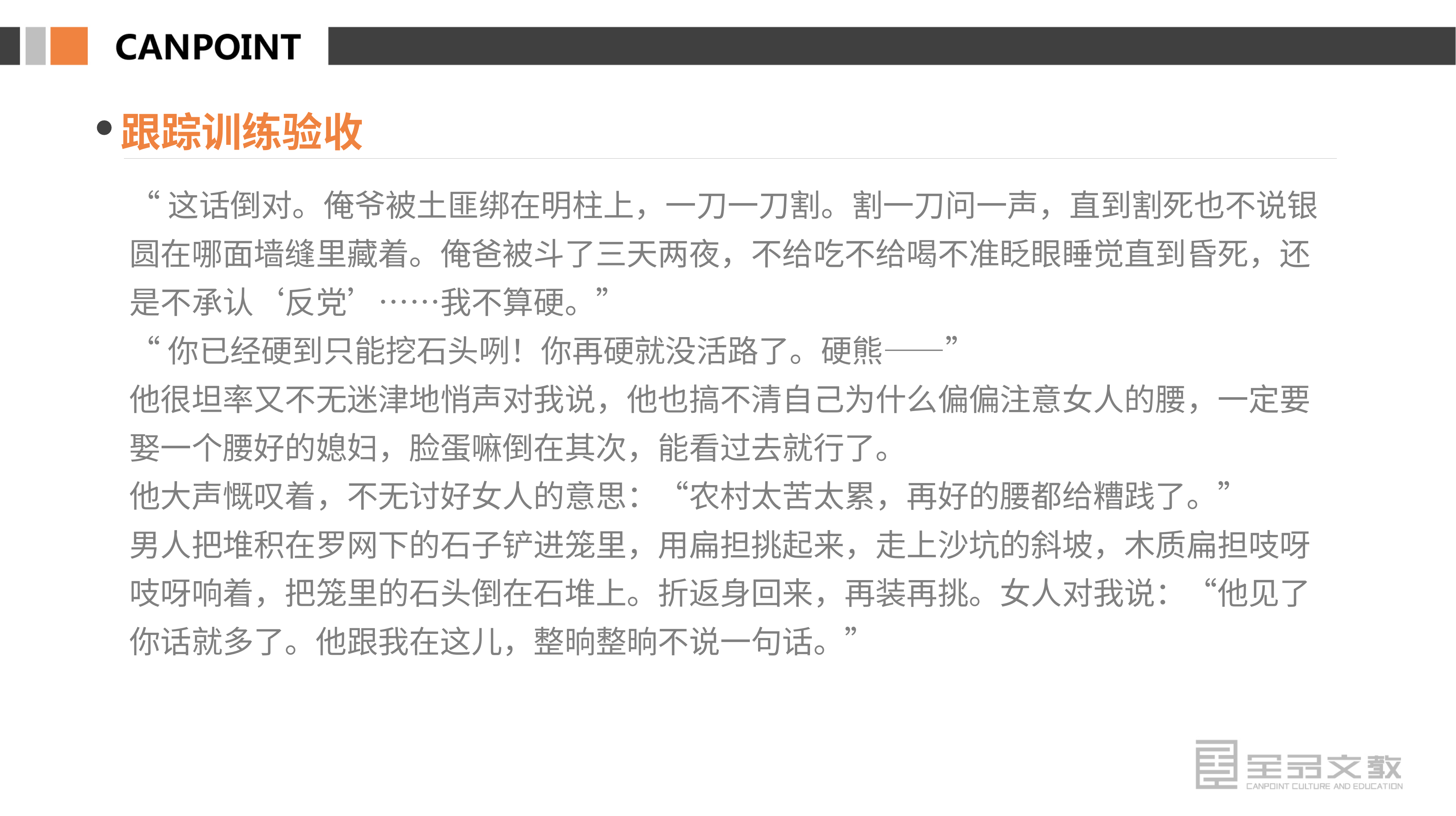

跟踪训练验收

“这话倒对。俺爷被土匪绑在明柱上，一刀一刀割。割一刀问一声，直到割死也不说银圆在哪面墙缝里藏着。俺爸被斗了三天两夜，不给吃不给喝不准眨眼睡觉直到昏死，还是不承认‘反党’……我不算硬。”
“你已经硬到只能挖石头咧！你再硬就没活路了。硬熊——”
他很坦率又不无迷津地悄声对我说，他也搞不清自己为什么偏偏注意女人的腰，一定要娶一个腰好的媳妇，脸蛋嘛倒在其次，能看过去就行了。
他大声慨叹着，不无讨好女人的意思：“农村太苦太累，再好的腰都给糟践了。”
男人把堆积在罗网下的石子铲进笼里，用扁担挑起来，走上沙坑的斜坡，木质扁担吱呀吱呀响着，把笼里的石头倒在石堆上。折返身回来，再装再挑。女人对我说：“他见了你话就多了。他跟我在这儿，整晌整晌不说一句话。”